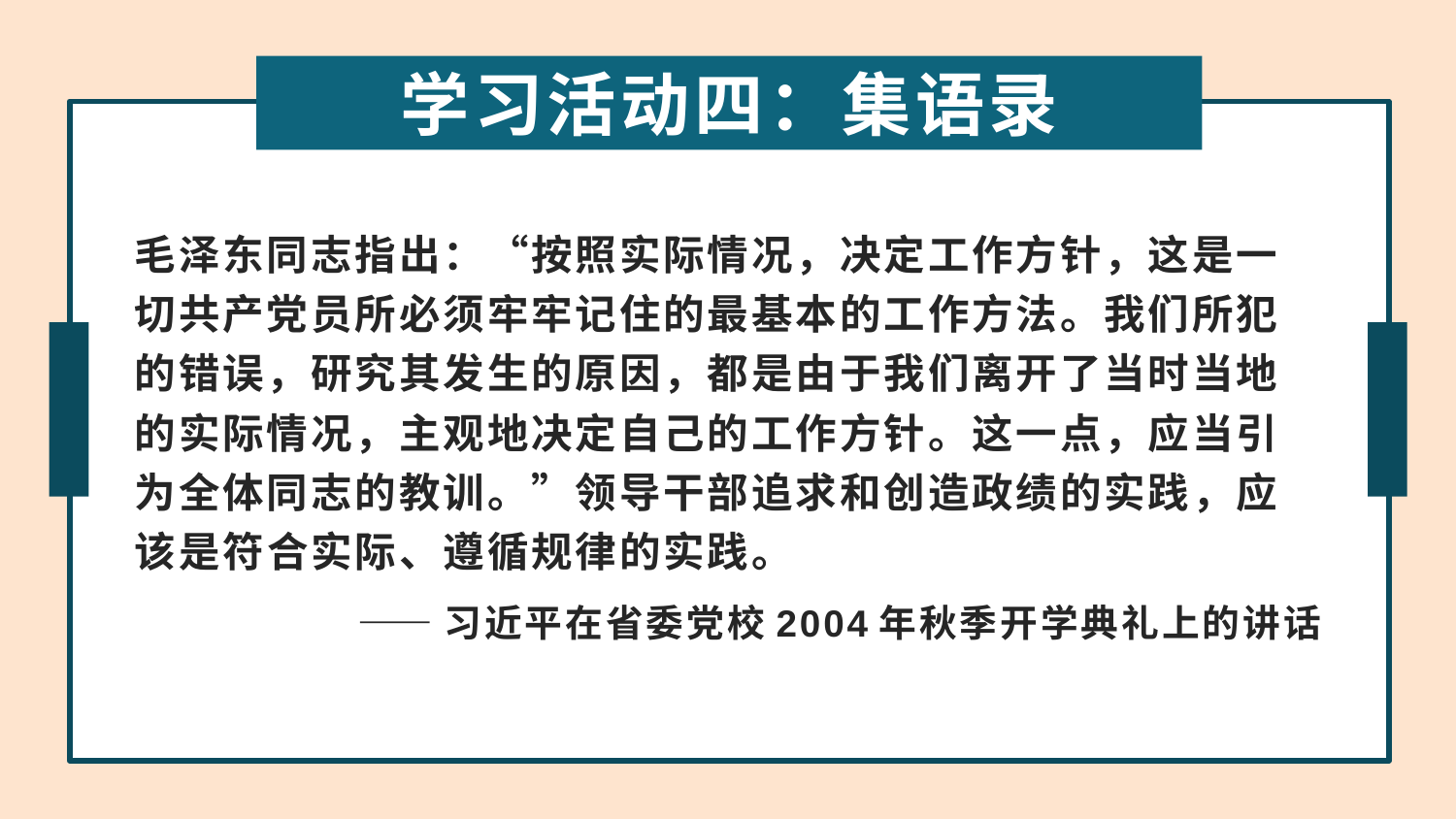

学习活动四：集语录

毛泽东同志指出：“按照实际情况，决定工作方针，这是一切共产党员所必须牢牢记住的最基本的工作方法。我们所犯的错误，研究其发生的原因，都是由于我们离开了当时当地的实际情况，主观地决定自己的工作方针。这一点，应当引为全体同志的教训。”领导干部追求和创造政绩的实践，应该是符合实际、遵循规律的实践。
——习近平在省委党校2004年秋季开学典礼上的讲话